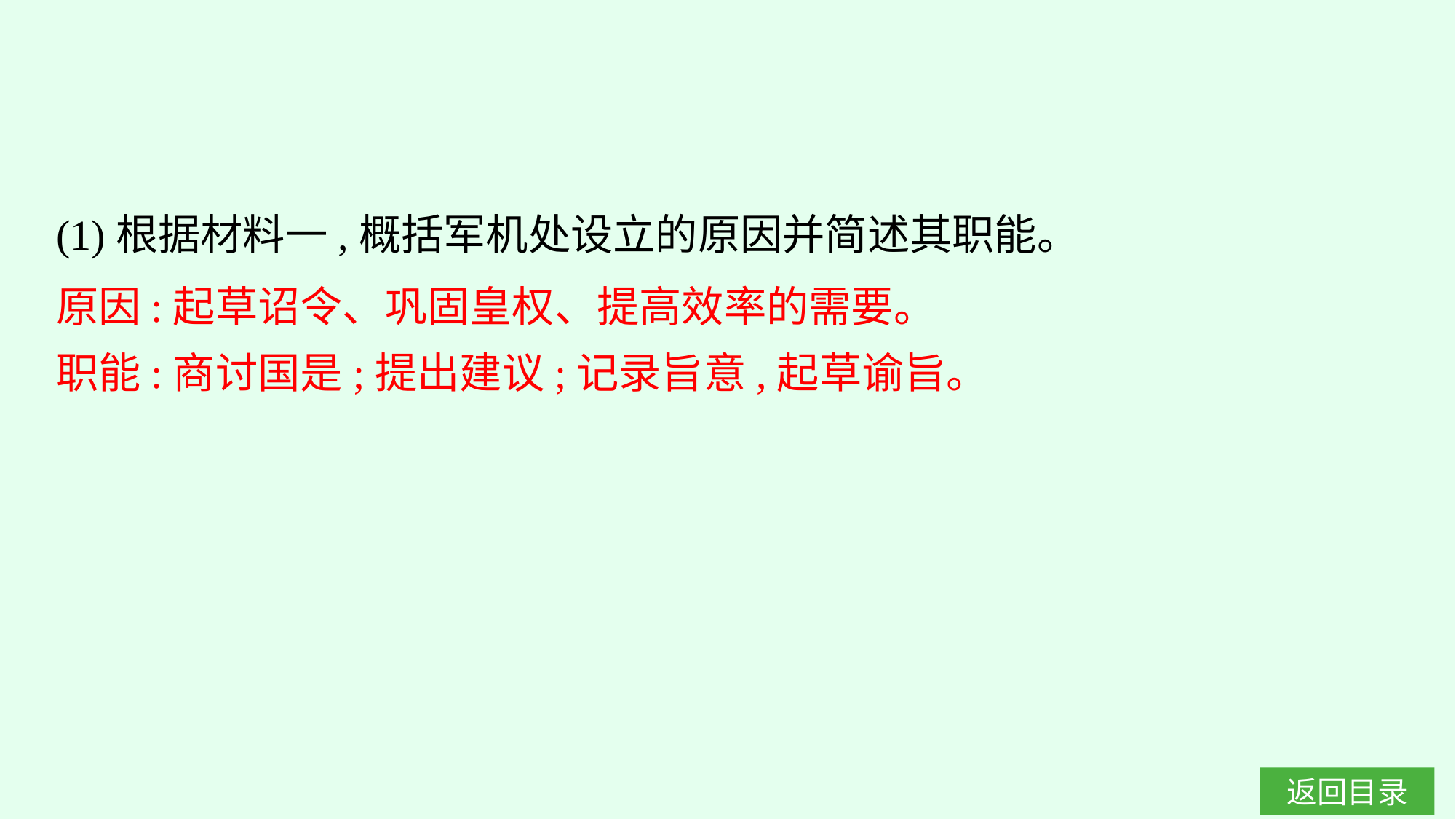

(1)根据材料一,概括军机处设立的原因并简述其职能。
原因:起草诏令、巩固皇权、提高效率的需要。
职能:商讨国是;提出建议;记录旨意,起草谕旨。